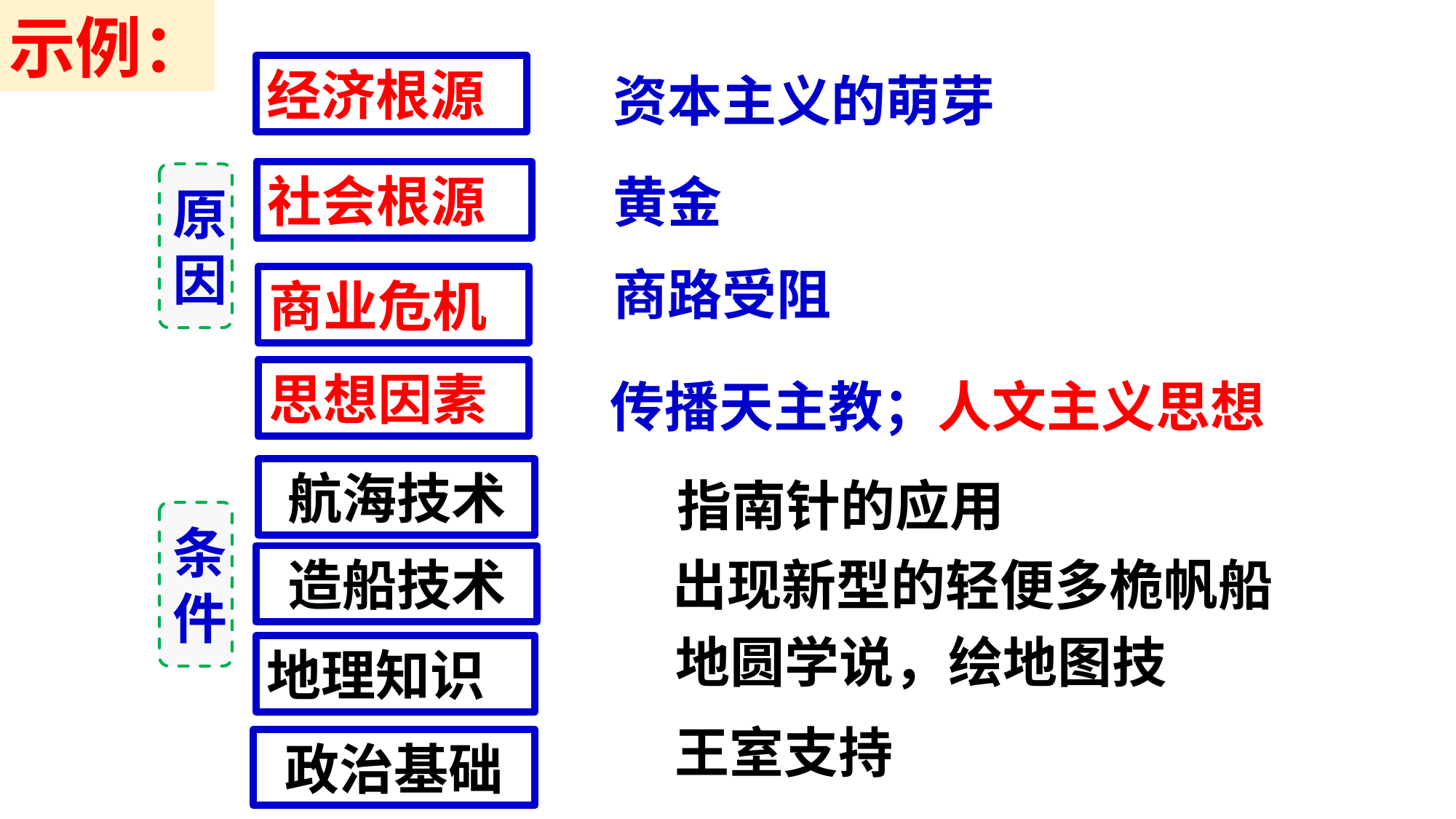

示例：
经济根源
资本主义的萌芽
社会根源
原
因
黄金
商路受阻
商业危机
思想因素
传播天主教；人文主义思想
航海技术
指南针的应用
条
件
造船技术
出现新型的轻便多桅帆船
地圆学说，绘地图技
地理知识
王室支持
政治基础